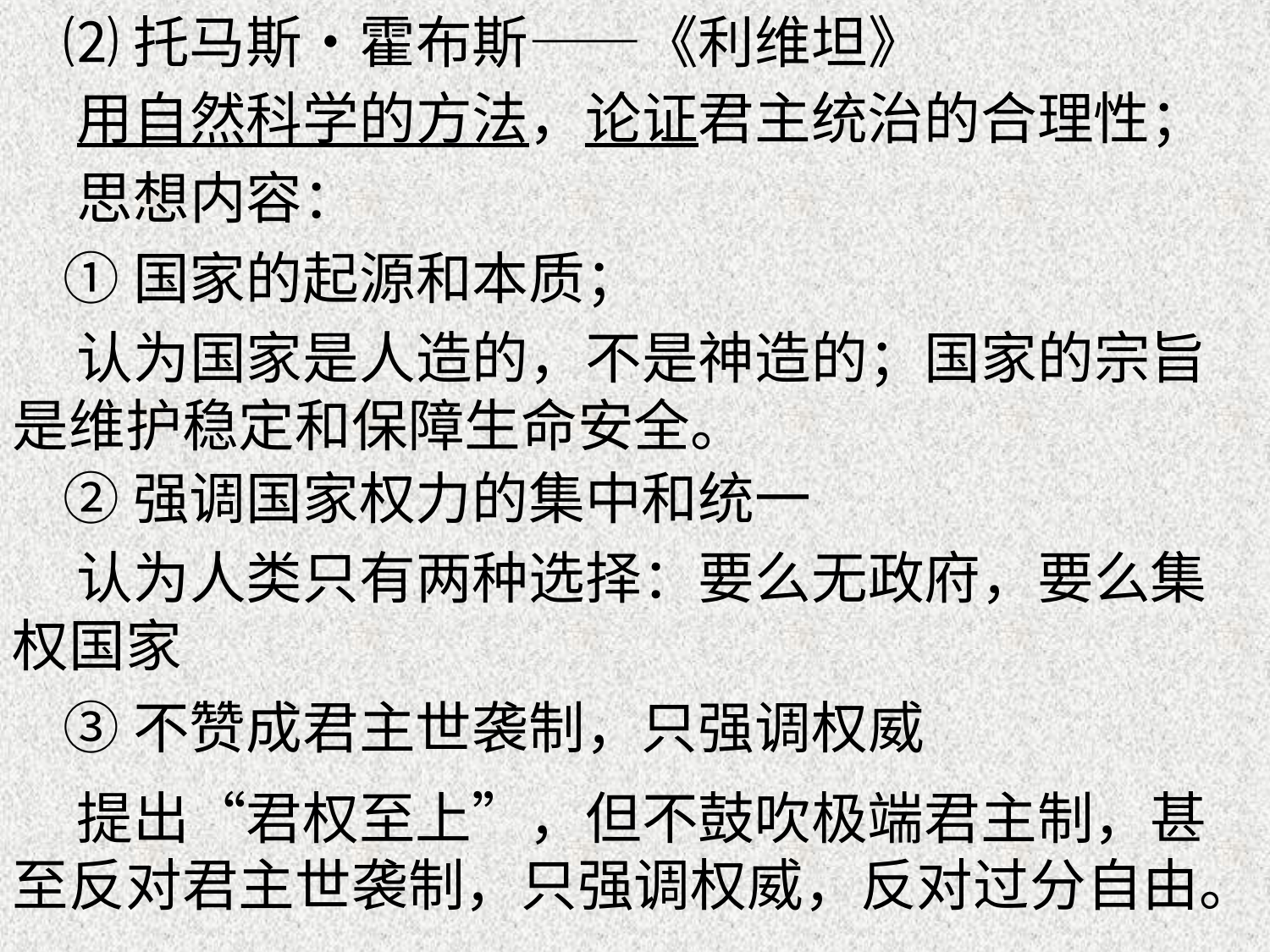

⑵托马斯•霍布斯——《利维坦》
    用自然科学的方法，论证君主统治的合理性；
    思想内容：
    ①国家的起源和本质；
    认为国家是人造的，不是神造的；国家的宗旨是维护稳定和保障生命安全。
    ②强调国家权力的集中和统一
    认为人类只有两种选择：要么无政府，要么集权国家
    ③不赞成君主世袭制，只强调权威
    提出“君权至上”，但不鼓吹极端君主制，甚至反对君主世袭制，只强调权威，反对过分自由。